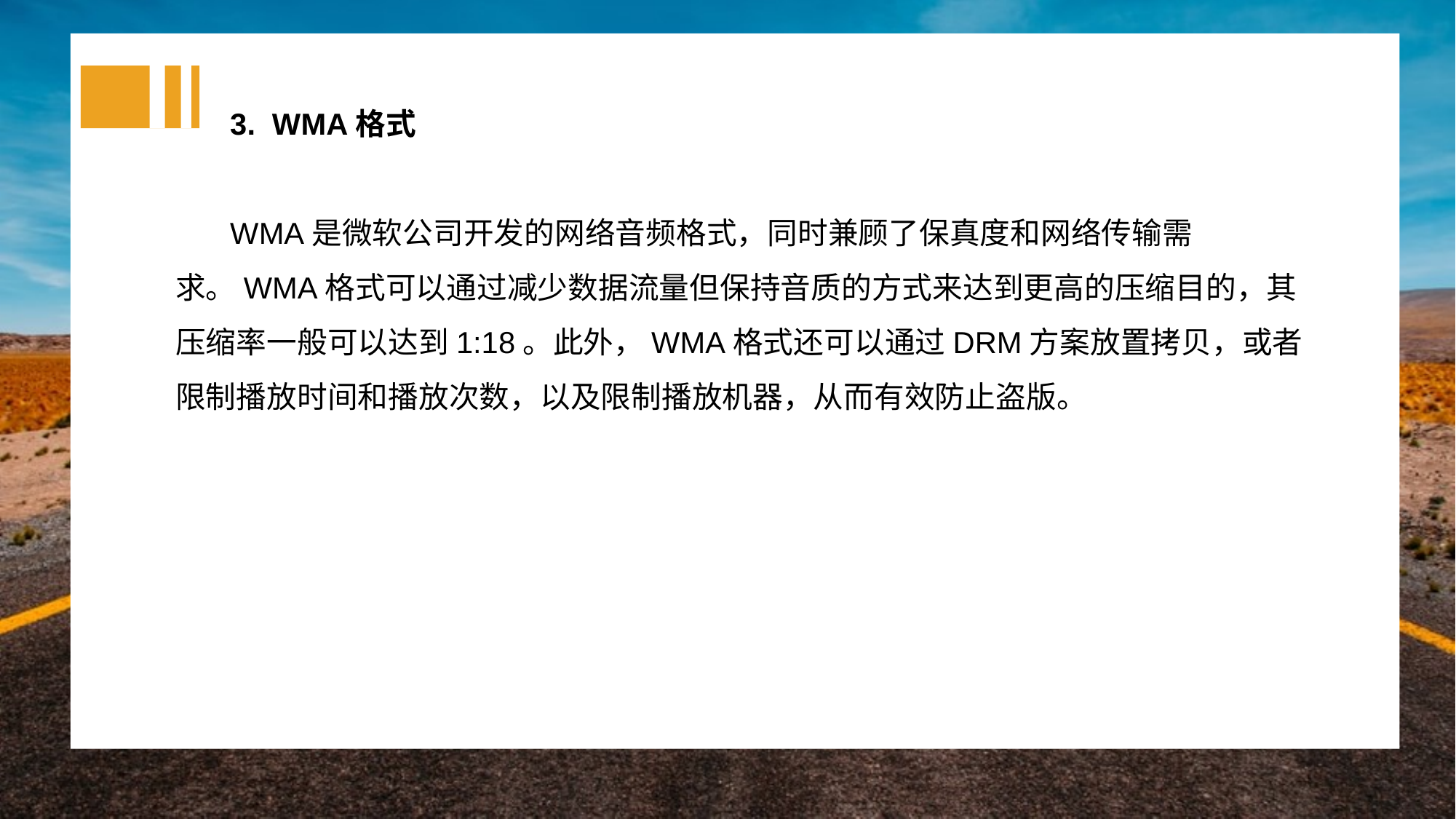

3.  WMA格式

WMA是微软公司开发的网络音频格式，同时兼顾了保真度和网络传输需求。WMA格式可以通过减少数据流量但保持音质的方式来达到更高的压缩目的，其压缩率一般可以达到1:18。此外，WMA格式还可以通过DRM方案放置拷贝，或者限制播放时间和播放次数，以及限制播放机器，从而有效防止盗版。